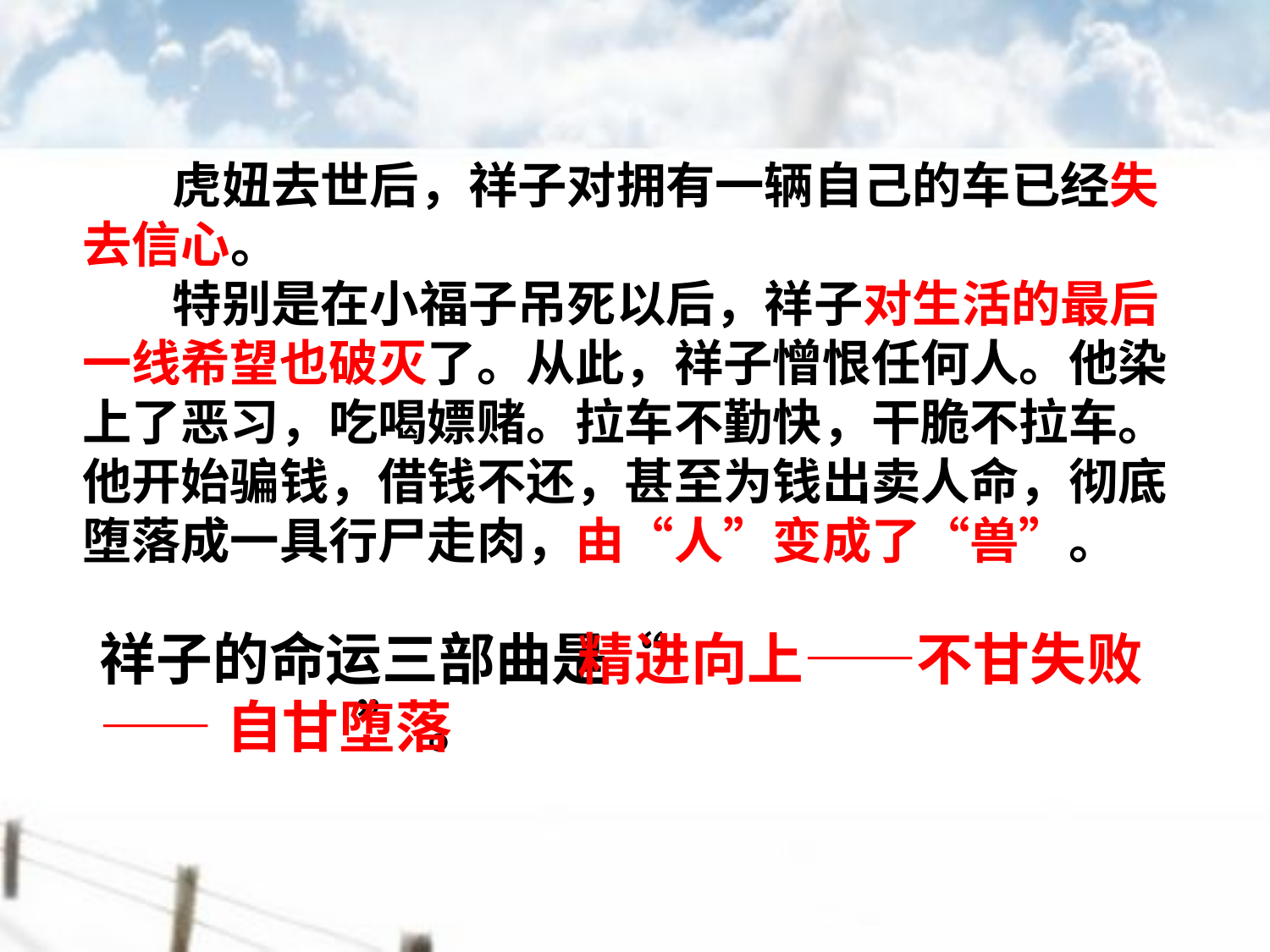

虎妞去世后，祥子对拥有一辆自己的车已经失去信心。
       特别是在小福子吊死以后，祥子对生活的最后一线希望也破灭了。从此，祥子憎恨任何人。他染上了恶习，吃喝嫖赌。拉车不勤快，干脆不拉车。他开始骗钱，借钱不还，甚至为钱出卖人命，彻底堕落成一具行尸走肉，由“人”变成了“兽”。
祥子的命运三部曲是“
                    ”。
                                    精进向上——不甘失败
——自甘堕落